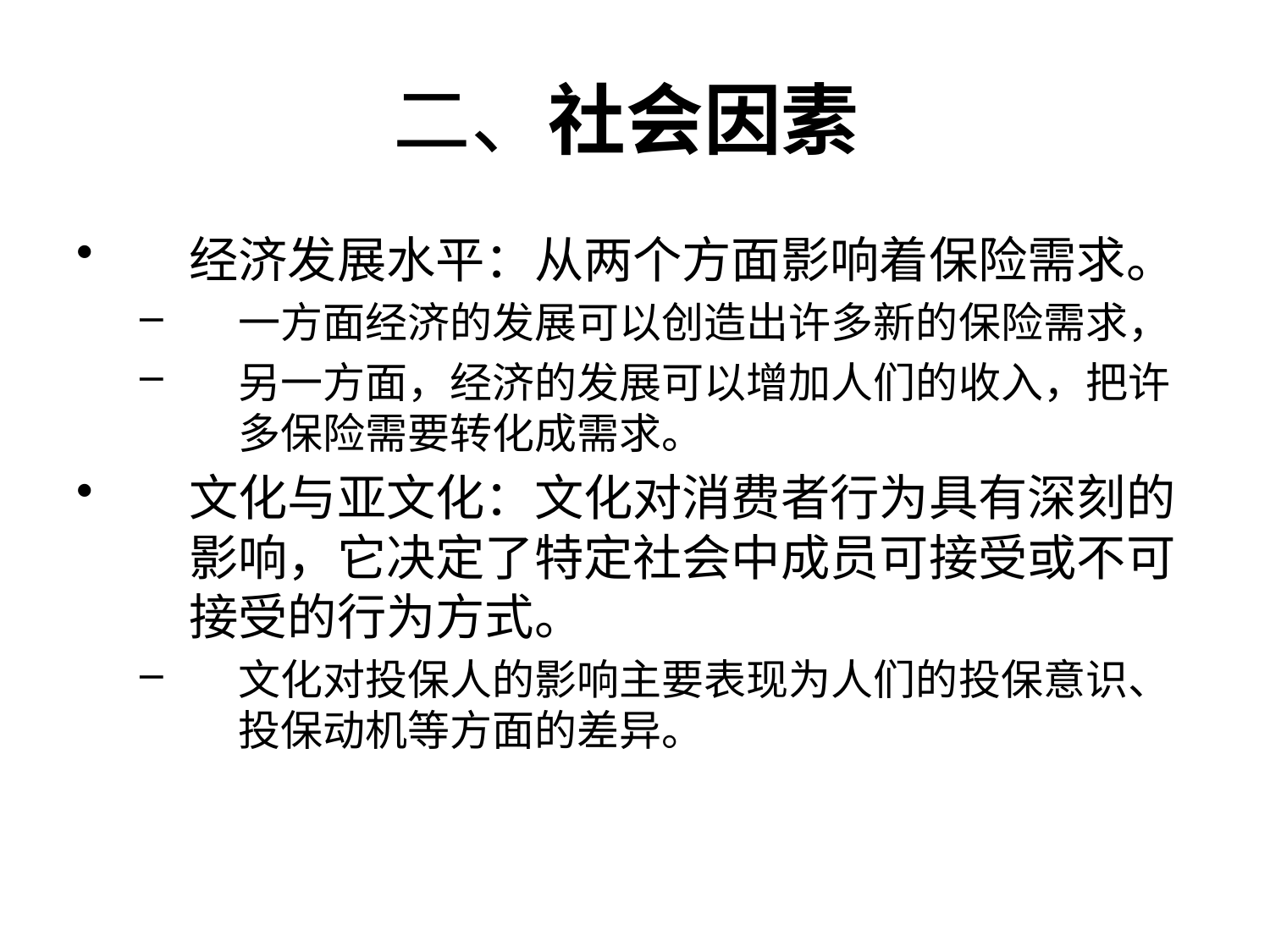

# 二、社会因素
经济发展水平：从两个方面影响着保险需求。
一方面经济的发展可以创造出许多新的保险需求，
另一方面，经济的发展可以增加人们的收入，把许多保险需要转化成需求。
文化与亚文化：文化对消费者行为具有深刻的影响，它决定了特定社会中成员可接受或不可接受的行为方式。
文化对投保人的影响主要表现为人们的投保意识、投保动机等方面的差异。